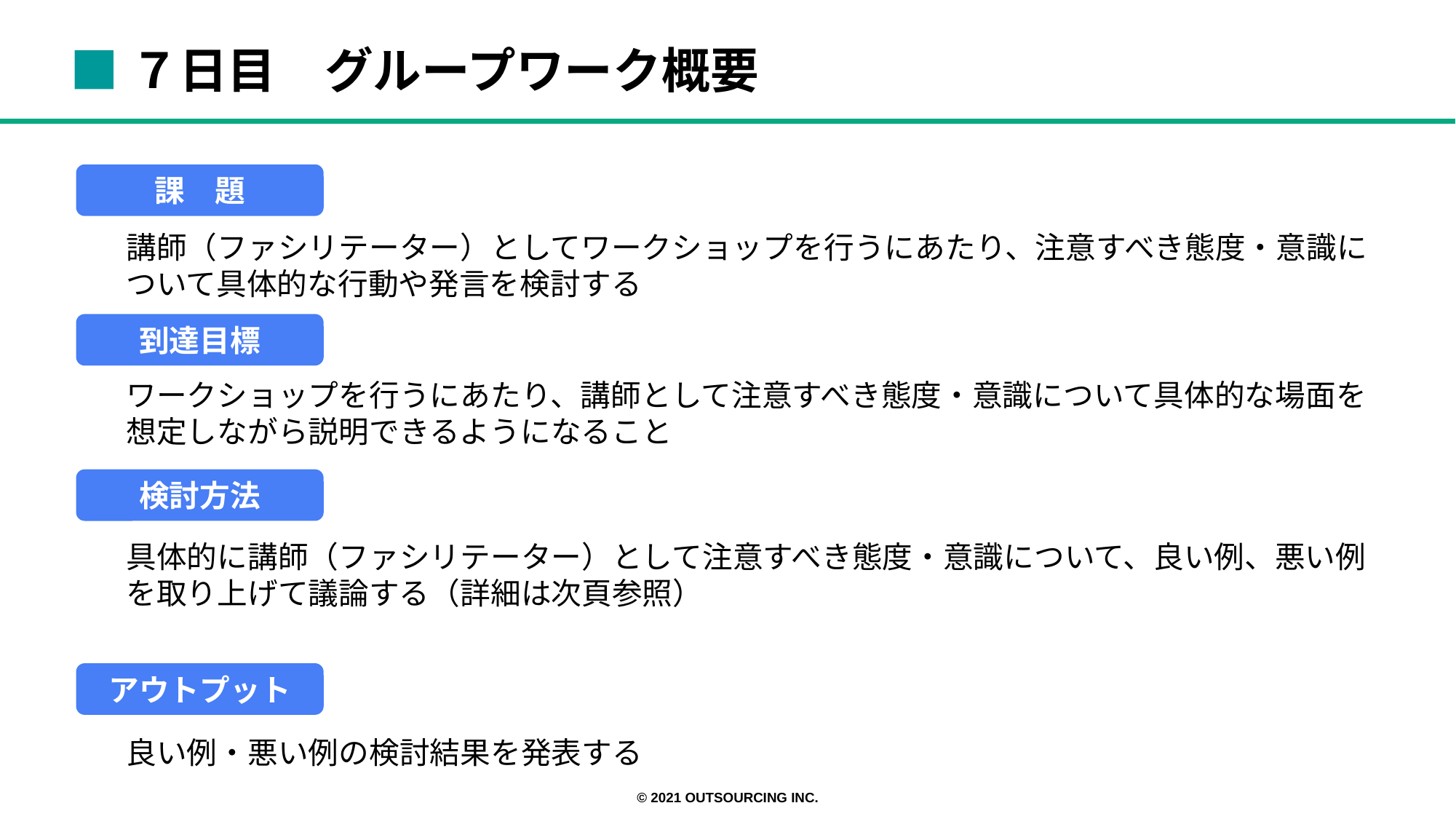

■７日目　グループワーク概要
課　題
講師（ファシリテーター）としてワークショップを行うにあたり、注意すべき態度・意識について具体的な行動や発言を検討する
到達目標
ワークショップを行うにあたり、講師として注意すべき態度・意識について具体的な場面を想定しながら説明できるようになること
検討方法
具体的に講師（ファシリテーター）として注意すべき態度・意識について、良い例、悪い例を取り上げて議論する（詳細は次頁参照）
アウトプット
良い例・悪い例の検討結果を発表する
© 2021 OUTSOURCING Inc.